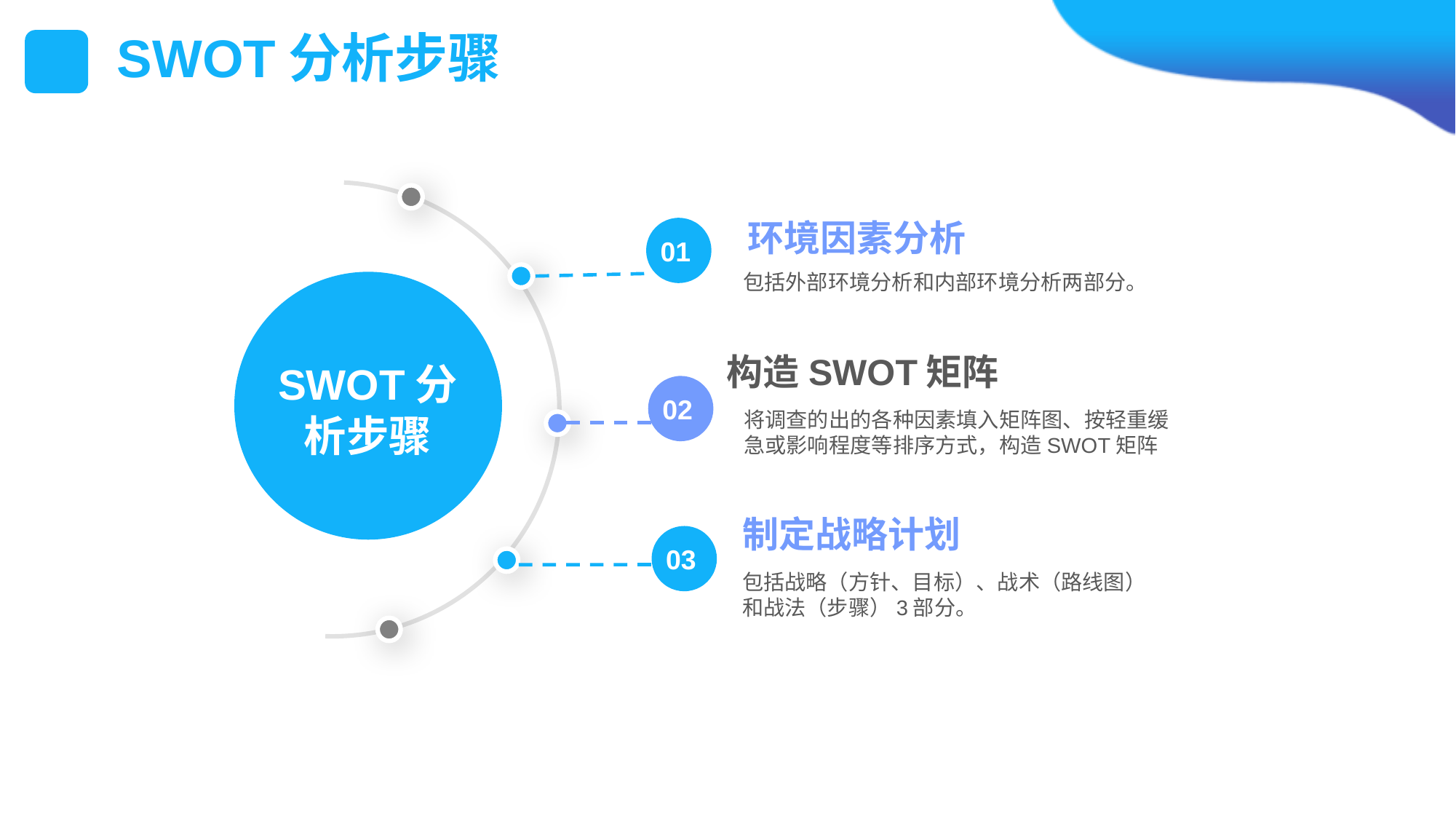

SWOT分析步骤

环境因素分析
包括外部环境分析和内部环境分析两部分。

01

SWOT分析步骤
构造SWOT矩阵
将调查的出的各种因素填入矩阵图、按轻重缓急或影响程度等排序方式，构造SWOT矩阵

02
制定战略计划
包括战略（方针、目标）、战术（路线图）和战法（步骤）3部分。

03